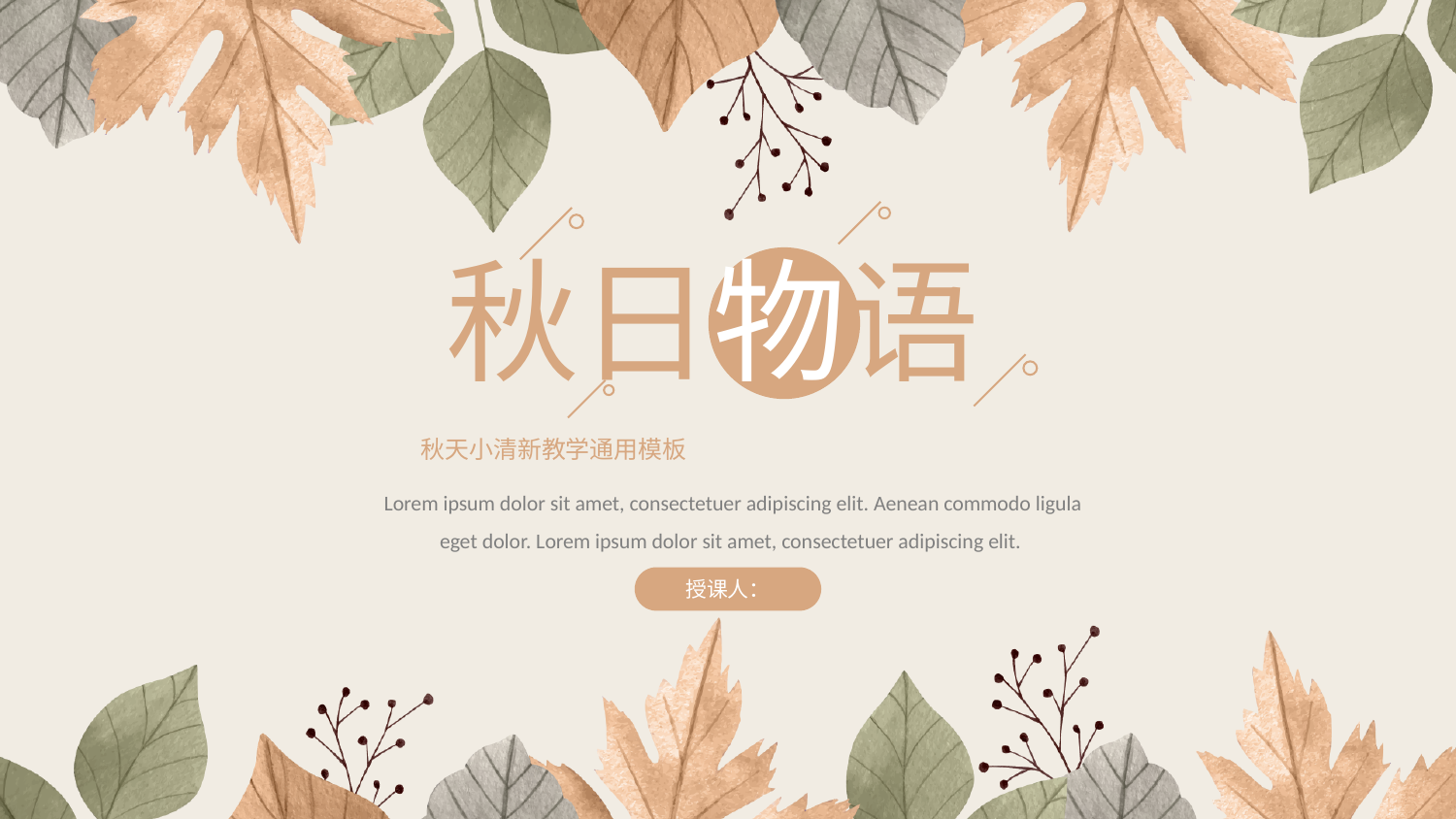

秋日物语

秋天小清新教学通用模板
Lorem ipsum dolor sit amet, consectetuer adipiscing elit. Aenean commodo ligula eget dolor. Lorem ipsum dolor sit amet, consectetuer adipiscing elit.
授课人：